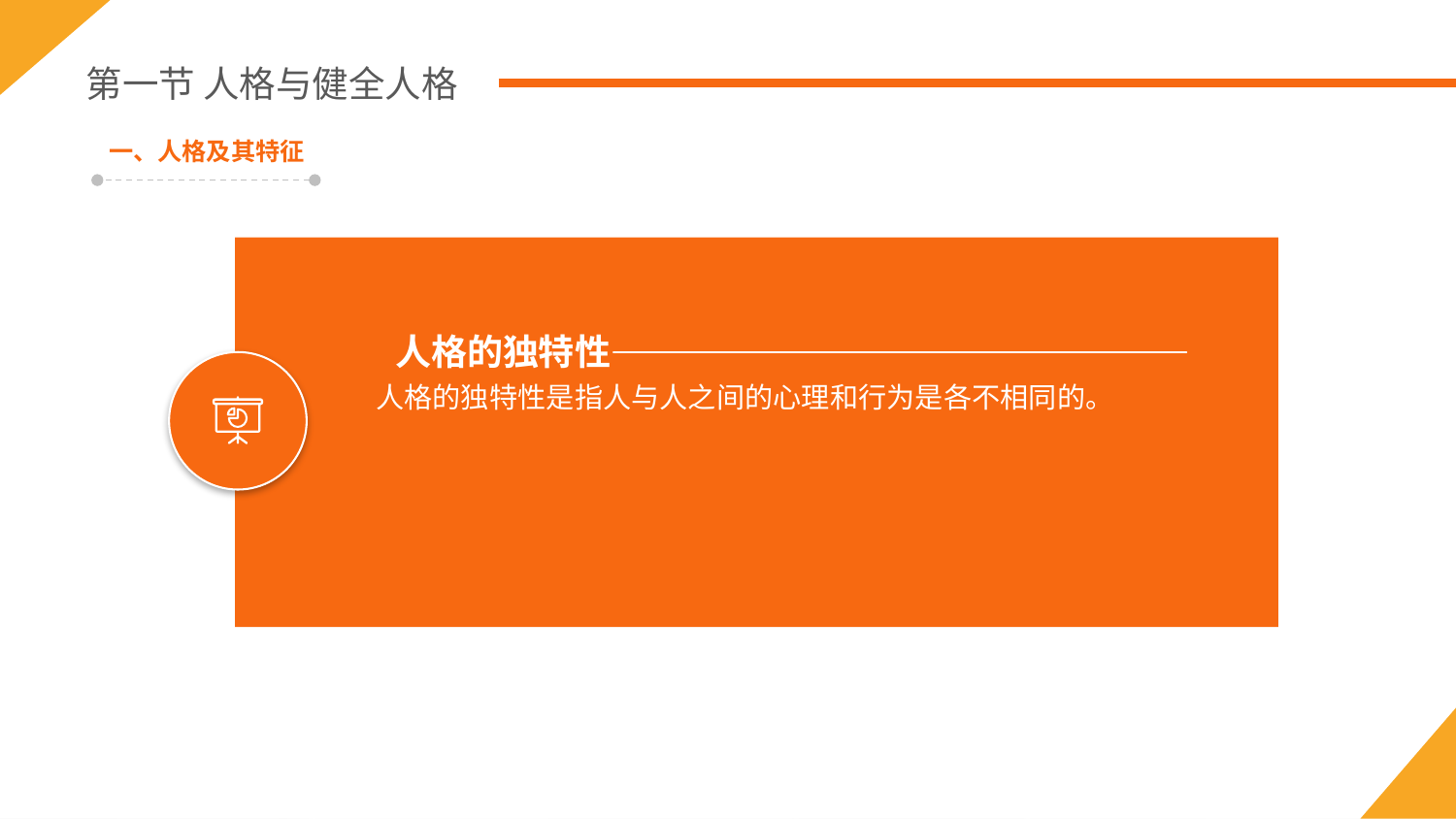

第一节 人格与健全人格
一、人格及其特征

人格的独特性

人格的独特性是指人与人之间的心理和行为是各不相同的。